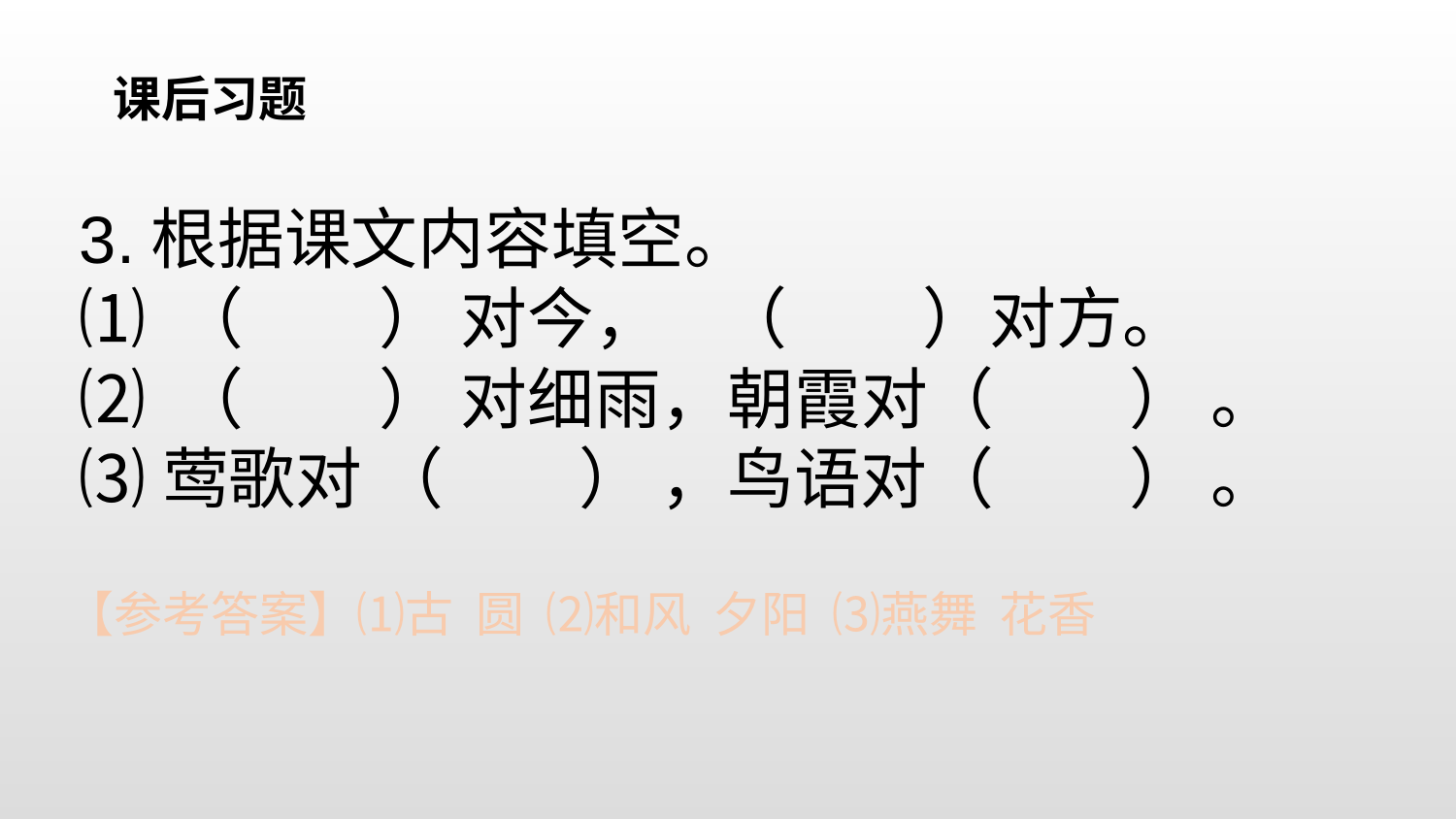

课后习题
3.根据课文内容填空。
⑴ （         ） 对今，    （         ）对方。
⑵ （         ） 对细雨，朝霞对（         ） 。
⑶莺歌对 （         ） ，鸟语对（         ） 。
【参考答案】⑴古  圆  ⑵和风  夕阳  ⑶燕舞  花香